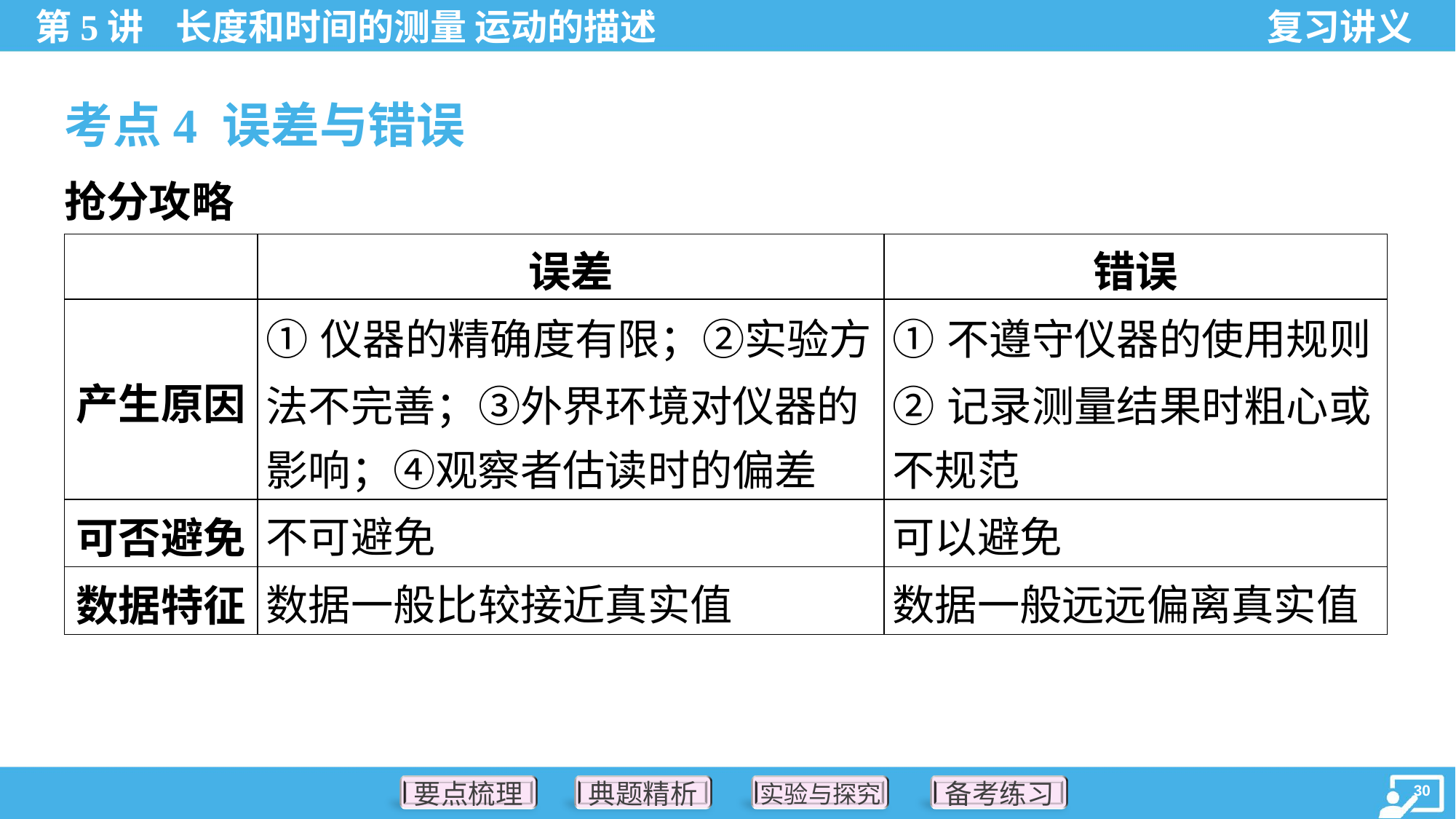

考点4 误差与错误
抢分攻略
|  | 误差 | 错误 |
| --- | --- | --- |
| 产生原因 | ①仪器的精确度有限；②实验方 法不完善；③外界环境对仪器的 影响；④观察者估读时的偏差 | ①不遵守仪器的使用规则 ②记录测量结果时粗心或 不规范 |
| 可否避免 | 不可避免 | 可以避免 |
| 数据特征 | 数据一般比较接近真实值 | 数据一般远远偏离真实值 |